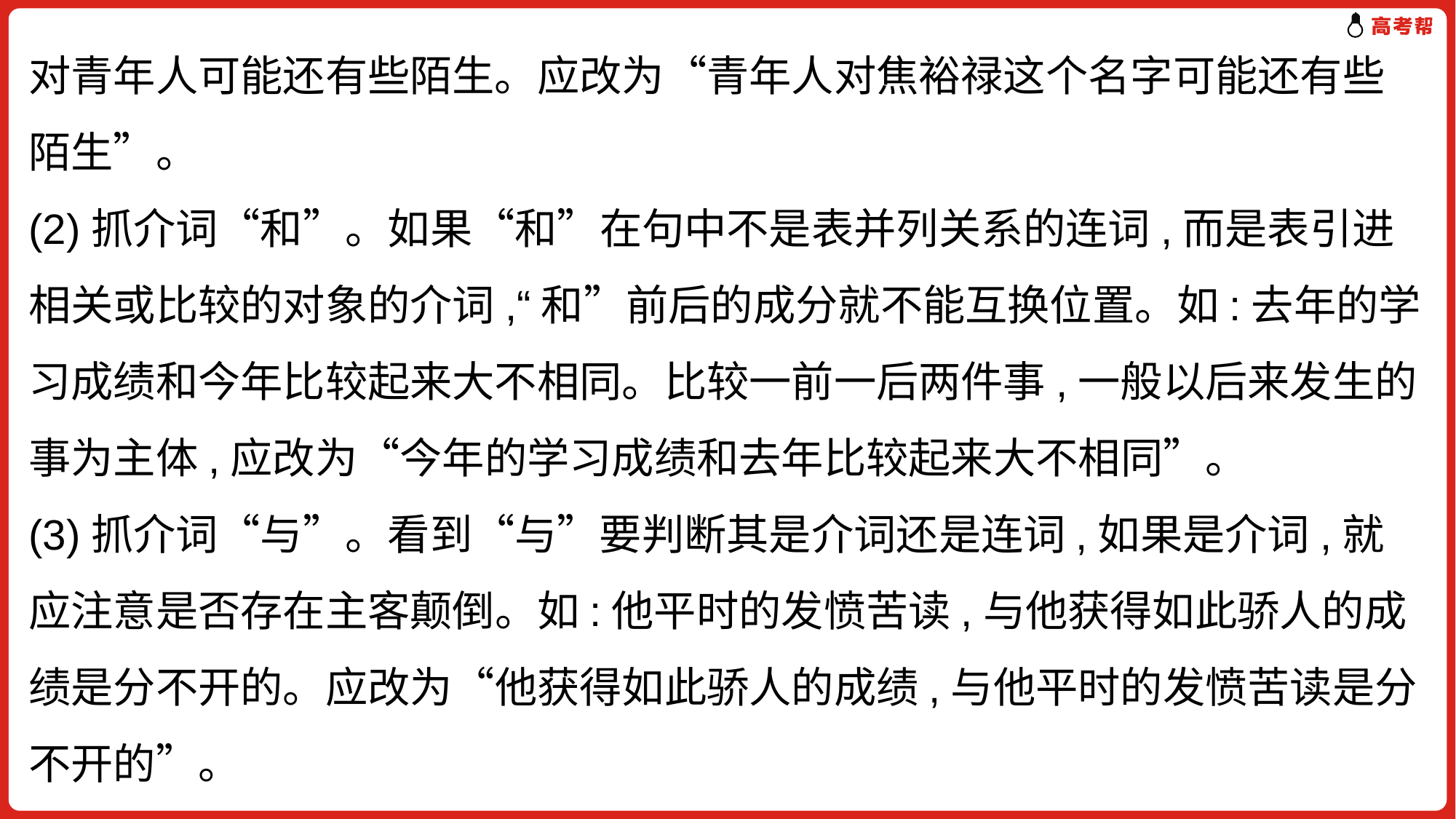

对青年人可能还有些陌生。应改为“青年人对焦裕禄这个名字可能还有些陌生”。
(2)抓介词“和”。如果“和”在句中不是表并列关系的连词,而是表引进相关或比较的对象的介词,“和”前后的成分就不能互换位置。如:去年的学习成绩和今年比较起来大不相同。比较一前一后两件事,一般以后来发生的事为主体,应改为“今年的学习成绩和去年比较起来大不相同”。
(3)抓介词“与”。看到“与”要判断其是介词还是连词,如果是介词,就应注意是否存在主客颠倒。如:他平时的发愤苦读,与他获得如此骄人的成绩是分不开的。应改为“他获得如此骄人的成绩,与他平时的发愤苦读是分不开的”。